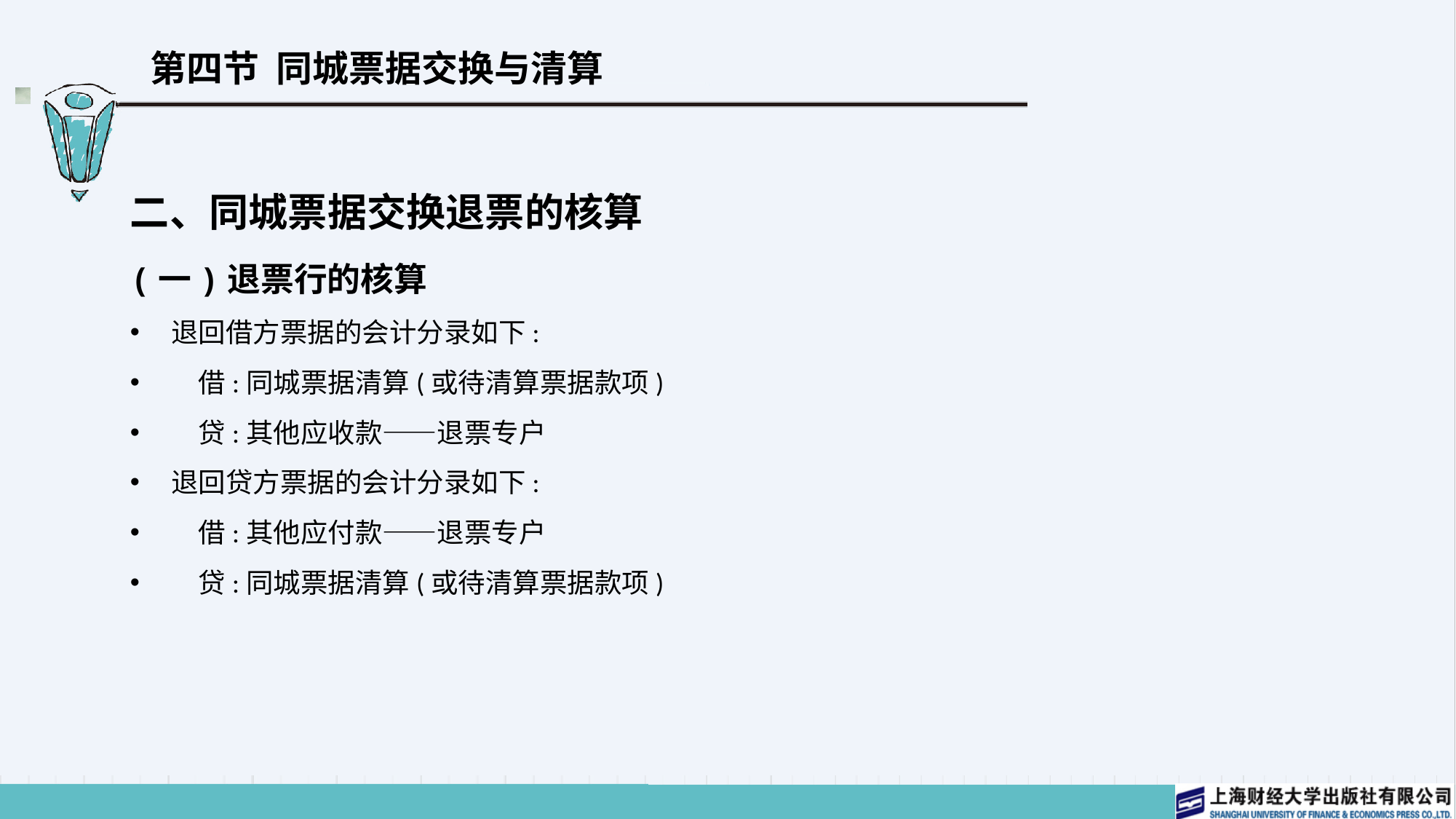

# 第四节  同城票据交换与清算
二、同城票据交换退票的核算
(一)退票行的核算
退回借方票据的会计分录如下:
　借:同城票据清算(或待清算票据款项)
　贷:其他应收款——退票专户
退回贷方票据的会计分录如下:
　借:其他应付款——退票专户
　贷:同城票据清算(或待清算票据款项)